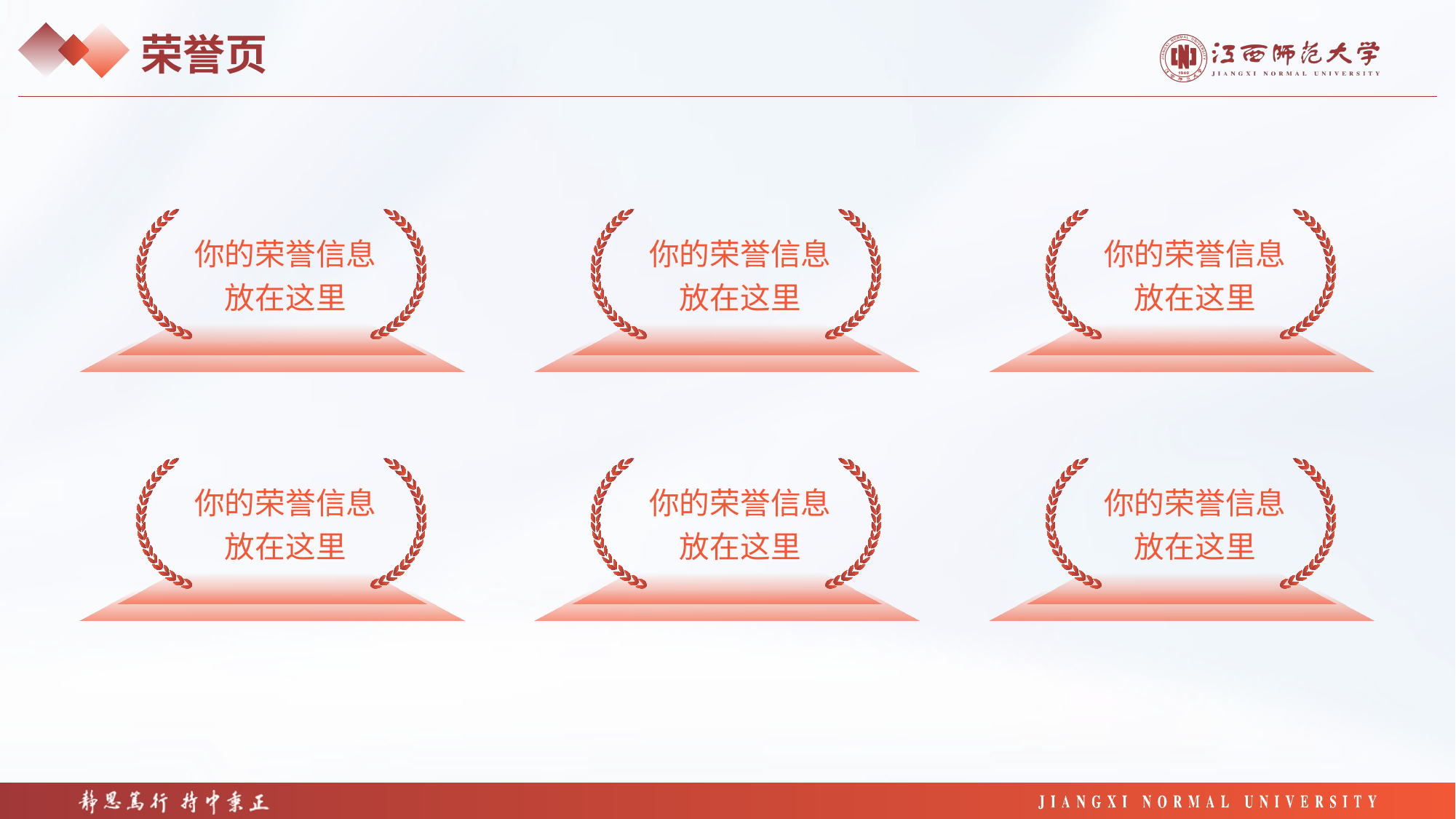

荣誉页

你的荣誉信息放在这里

你的荣誉信息放在这里

你的荣誉信息放在这里

你的荣誉信息放在这里

你的荣誉信息放在这里

你的荣誉信息放在这里